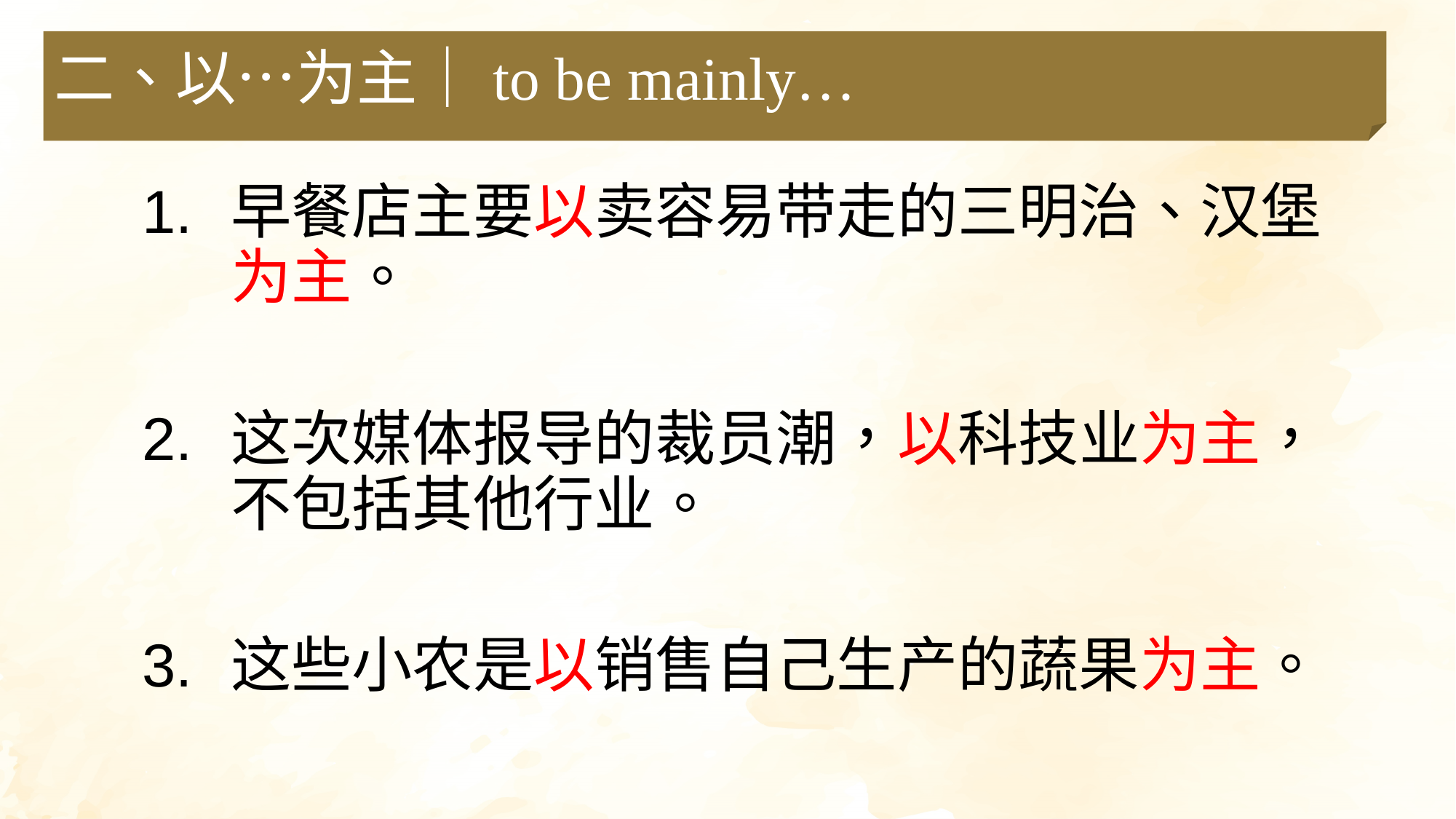

二、以…为主｜to be mainly…
早餐店主要以卖容易带走的三明治、汉堡为主。

这次媒体报导的裁员潮，以科技业为主，不包括其他行业。

这些小农是以销售自己生产的蔬果为主。